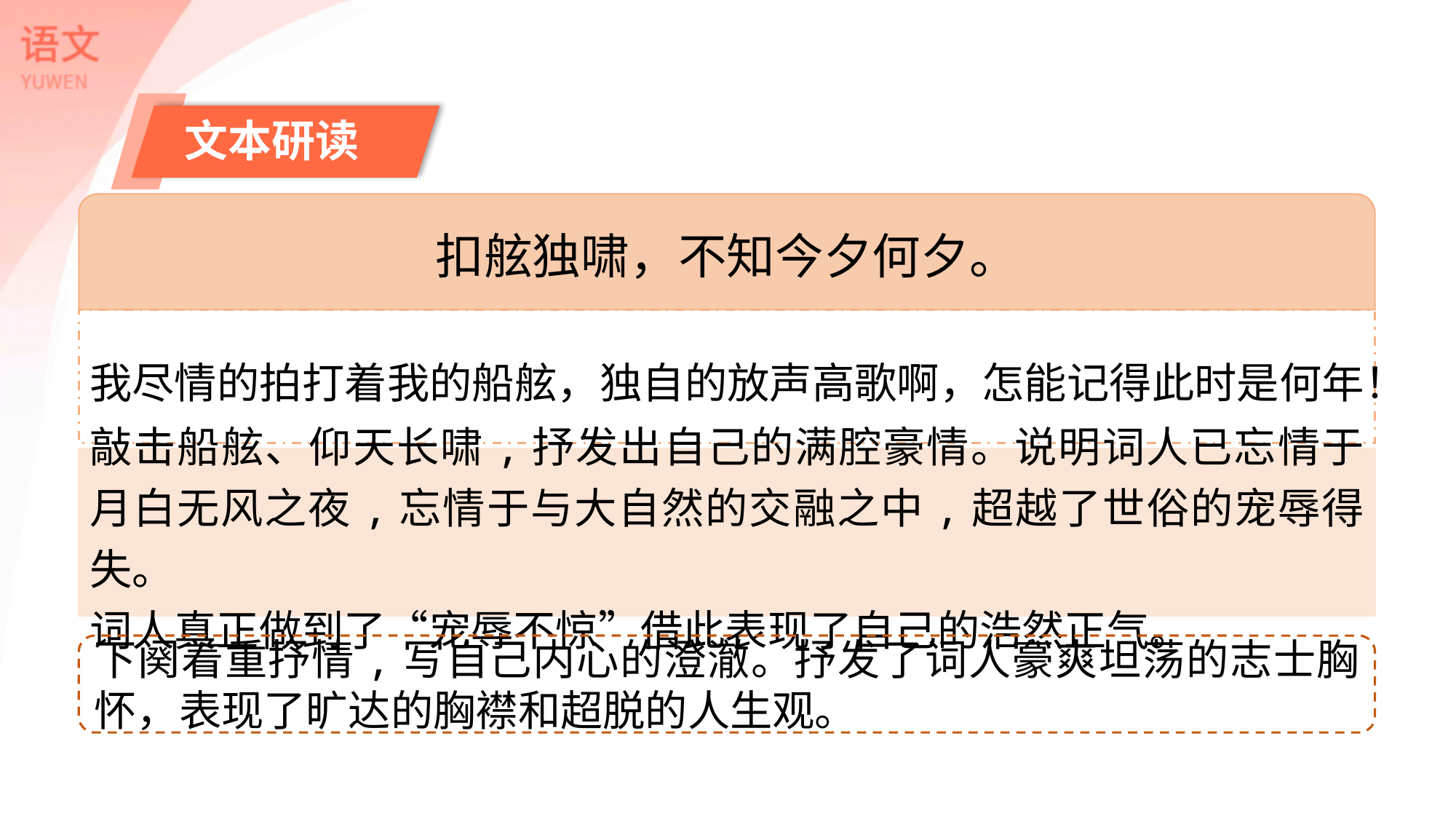

文本研读
扣舷独啸，不知今夕何夕。
我尽情的拍打着我的船舷，独自的放声高歌啊，怎能记得此时是何年！
敲击船舷、仰天长啸,抒发出自己的满腔豪情。说明词人已忘情于月白无风之夜,忘情于与大自然的交融之中,超越了世俗的宠辱得失。
词人真正做到了“宠辱不惊”借此表现了自己的浩然正气。
下阕着重抒情,写自己内心的澄澈。抒发了词人豪爽坦荡的志士胸怀，表现了旷达的胸襟和超脱的人生观。